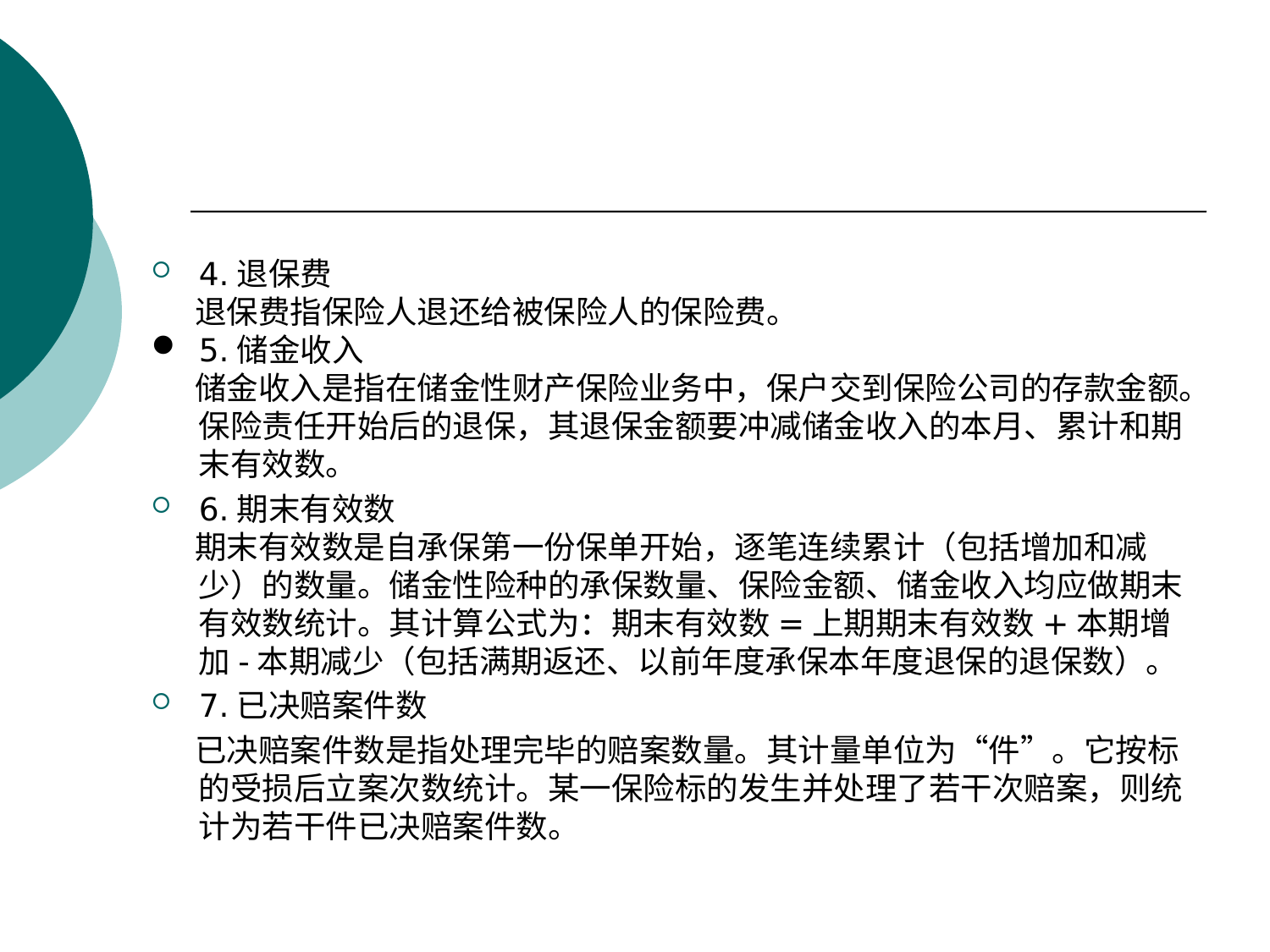

4.退保费
     退保费指保险人退还给被保险人的保险费。
5.储金收入
     储金收入是指在储金性财产保险业务中，保户交到保险公司的存款金额。保险责任开始后的退保，其退保金额要冲减储金收入的本月、累计和期末有效数。
6.期末有效数
     期末有效数是自承保第一份保单开始，逐笔连续累计（包括增加和减少）的数量。储金性险种的承保数量、保险金额、储金收入均应做期末有效数统计。其计算公式为：期末有效数=上期期末有效数+本期增加-本期减少（包括满期返还、以前年度承保本年度退保的退保数）。
7.已决赔案件数
     已决赔案件数是指处理完毕的赔案数量。其计量单位为“件”。它按标的受损后立案次数统计。某一保险标的发生并处理了若干次赔案，则统计为若干件已决赔案件数。